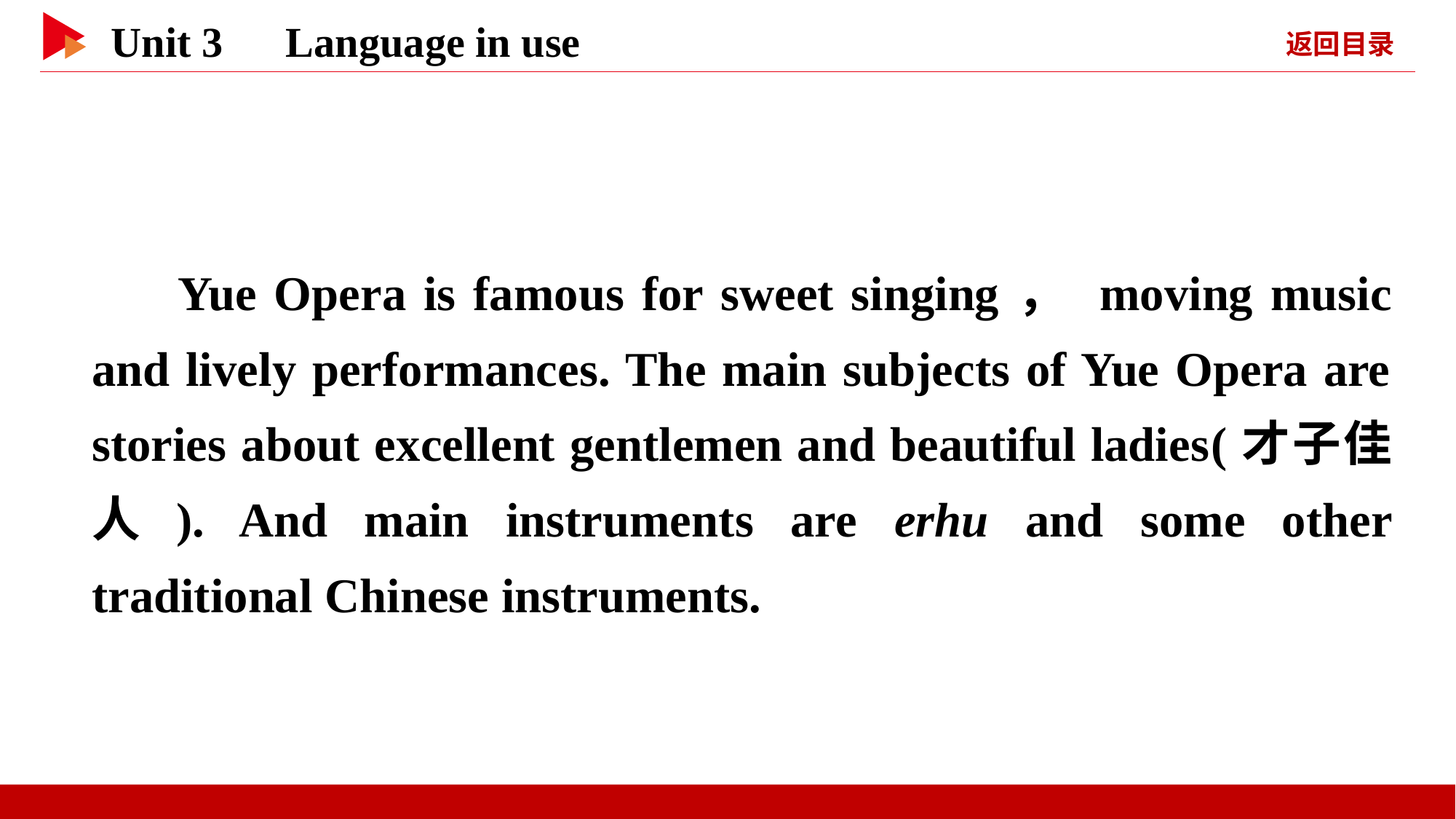

Yue Opera is famous for sweet singing， moving music and lively performances. The main subjects of Yue Opera are stories about excellent gentlemen and beautiful ladies(才子佳人). And main instruments are erhu and some other traditional Chinese instruments.